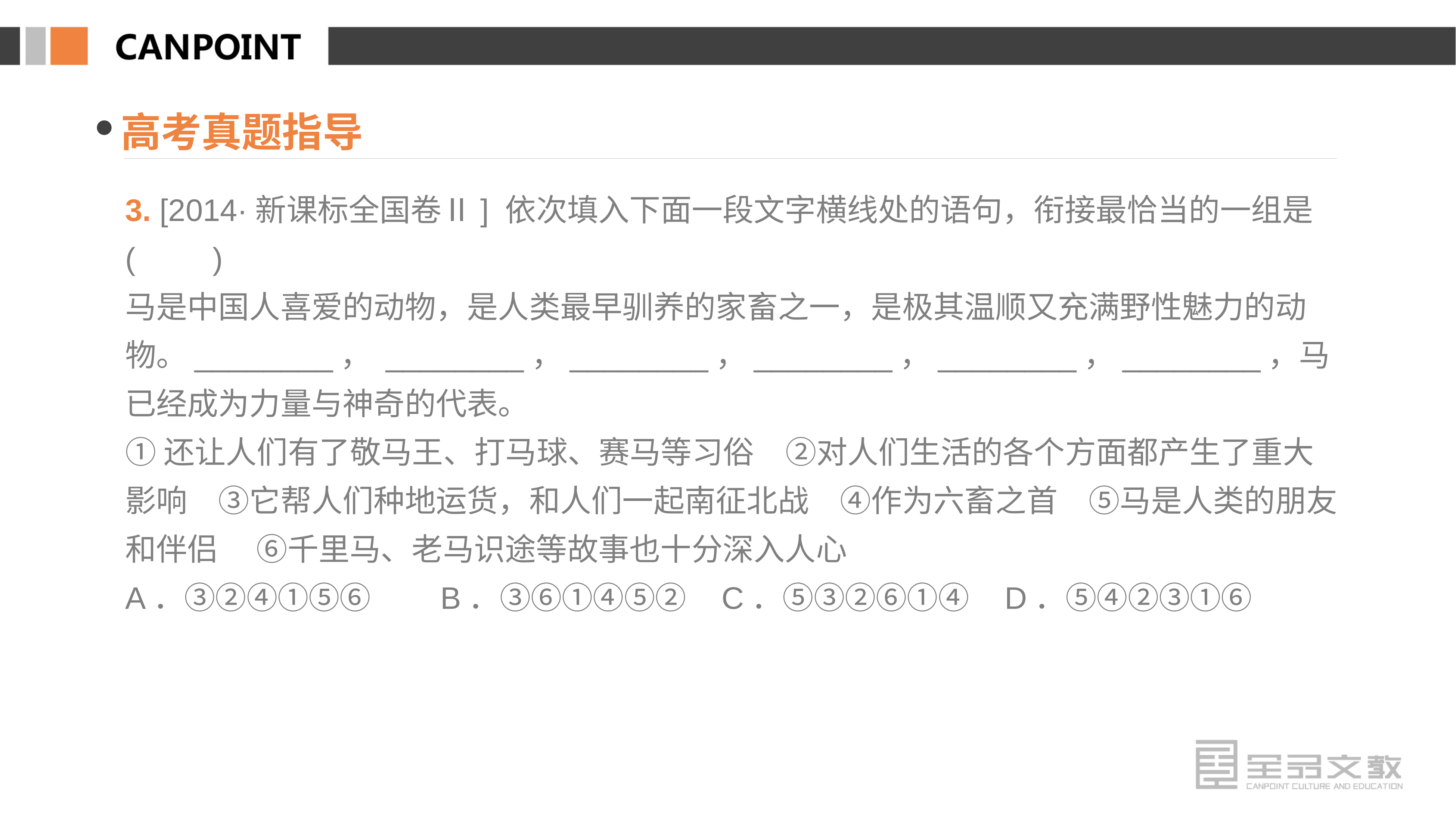

高考真题指导

3. [2014·新课标全国卷Ⅱ] 依次填入下面一段文字横线处的语句，衔接最恰当的一组是(　　)
马是中国人喜爱的动物，是人类最早驯养的家畜之一，是极其温顺又充满野性魅力的动物。________， ________，________，________，________，________，马已经成为力量与神奇的代表。
①还让人们有了敬马王、打马球、赛马等习俗　②对人们生活的各个方面都产生了重大影响　③它帮人们种地运货，和人们一起南征北战　④作为六畜之首　⑤马是人类的朋友和伴侣 　⑥千里马、老马识途等故事也十分深入人心
A．③②④①⑤⑥　　B．③⑥①④⑤②    C．⑤③②⑥①④    D．⑤④②③①⑥